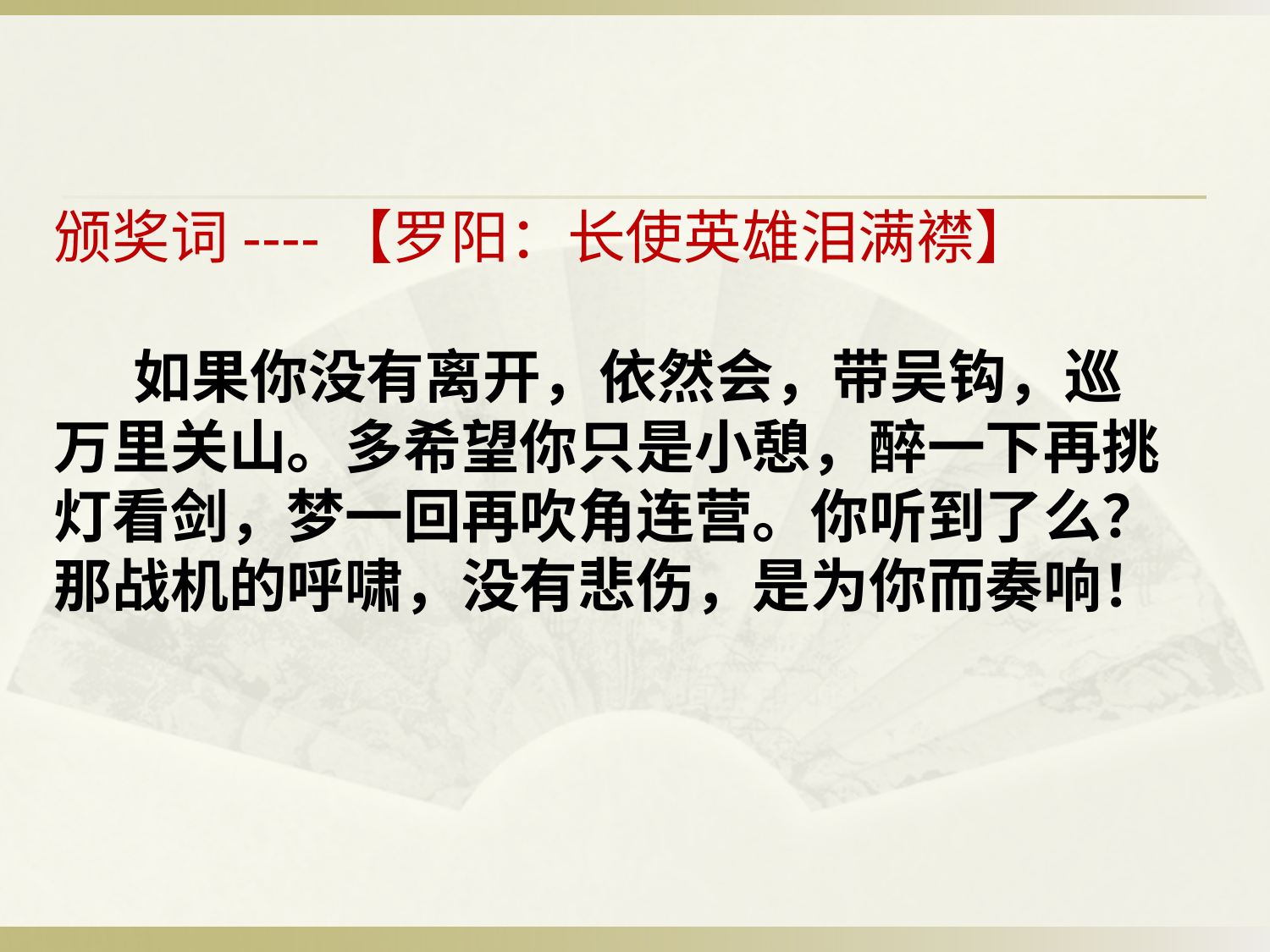

颁奖词----【罗阳：长使英雄泪满襟】

     如果你没有离开，依然会，带吴钩，巡万里关山。多希望你只是小憩，醉一下再挑灯看剑，梦一回再吹角连营。你听到了么？那战机的呼啸，没有悲伤，是为你而奏响！